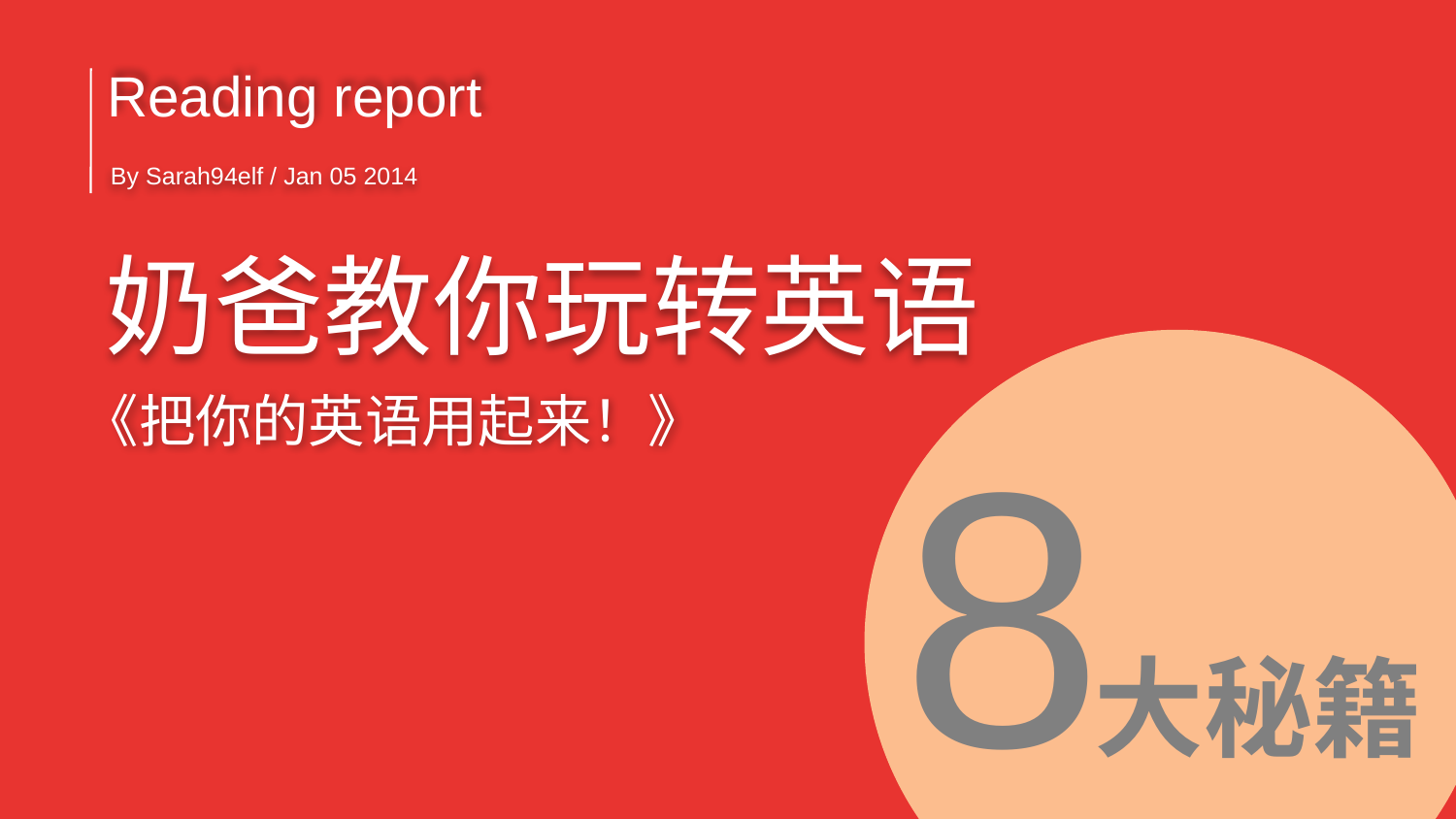

Reading report
By Sarah94elf / Jan 05 2014

奶爸教你玩转英语

8
《把你的英语用起来！》
大秘籍